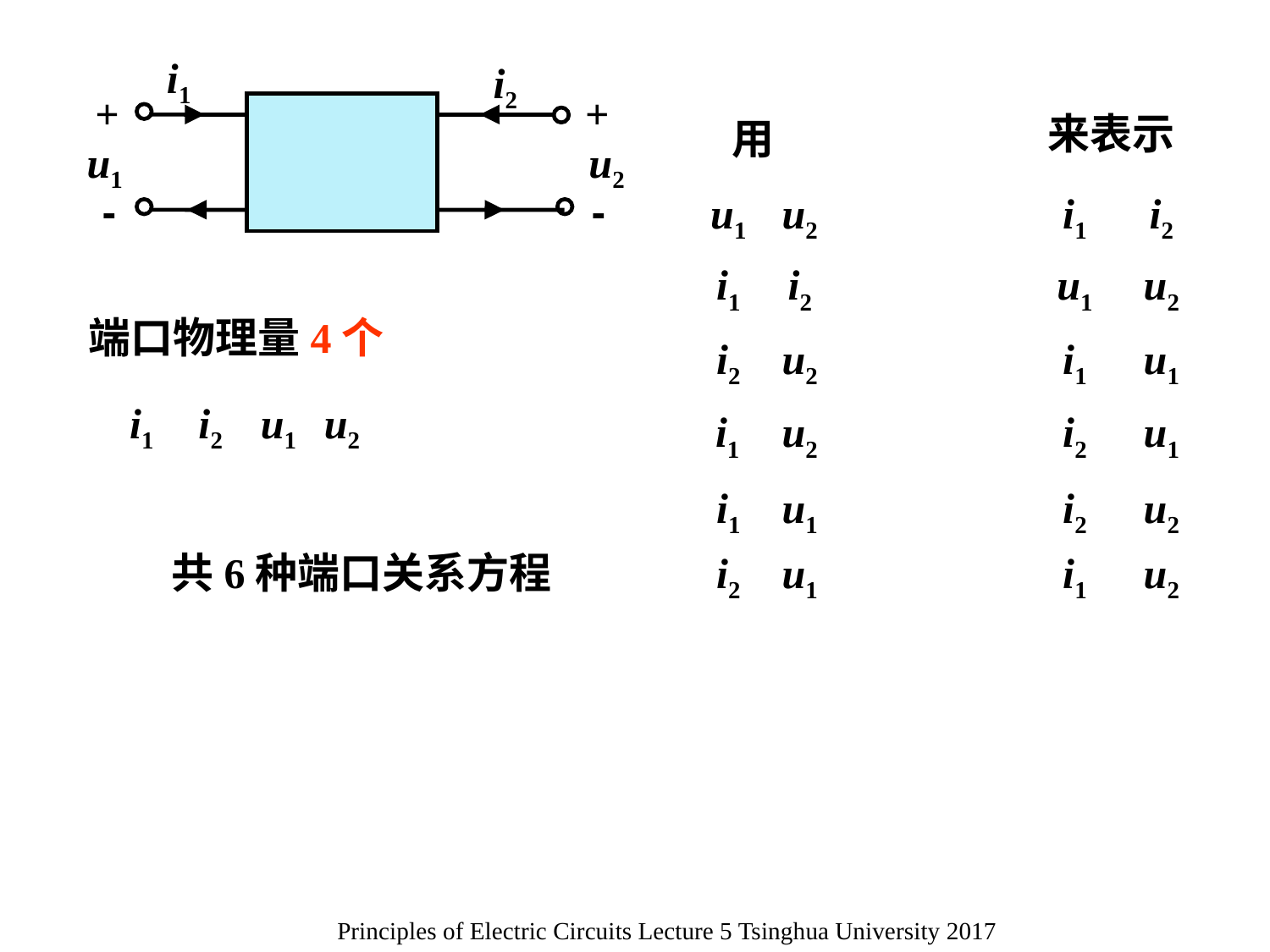

i1
i2
+
+

u1
u2
-
-

来表示
用
u1
u2
i1
i2
i1
i2
u1
u2
端口物理量4个
i2
u2
i1
u1
i1
i2
u1
u2
i1
u2
i2
u1
i1
u1
i2
u2
共6种端口关系方程
i2
u1
i1
u2
Principles of Electric Circuits Lecture 5 Tsinghua University 2017